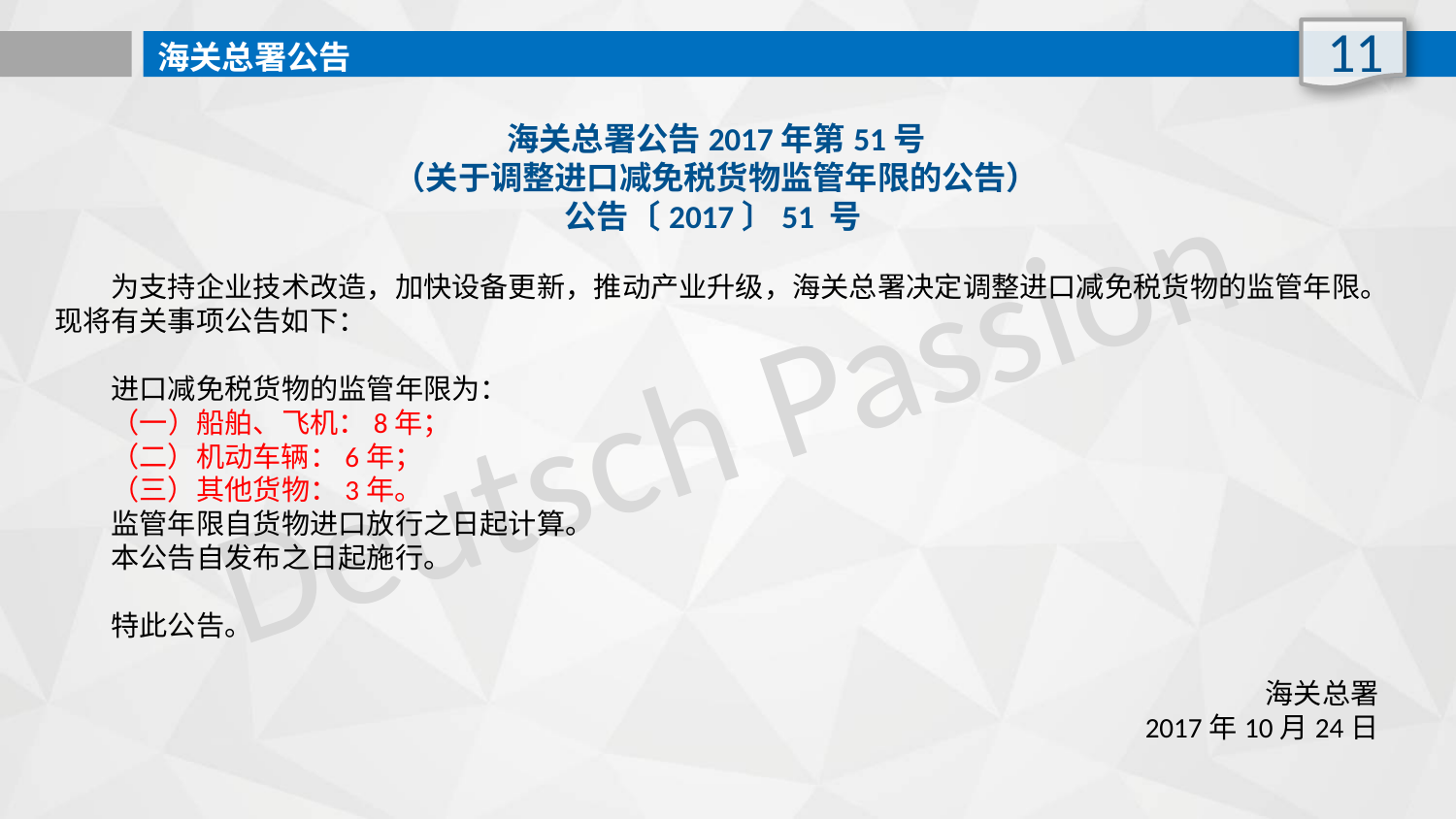

11

海关总署公告

海关总署公告2017年第51号
（关于调整进口减免税货物监管年限的公告）
公告〔2017〕51 号

　　为支持企业技术改造，加快设备更新，推动产业升级，海关总署决定调整进口减免税货物的监管年限。现将有关事项公告如下：

　　进口减免税货物的监管年限为：
　　（一）船舶、飞机：8年；
　　（二）机动车辆：6年；
　　（三）其他货物：3年。
　　监管年限自货物进口放行之日起计算。
　　本公告自发布之日起施行。

　　特此公告。

　　海关总署
　　2017年10月24日

Deutsch Passion